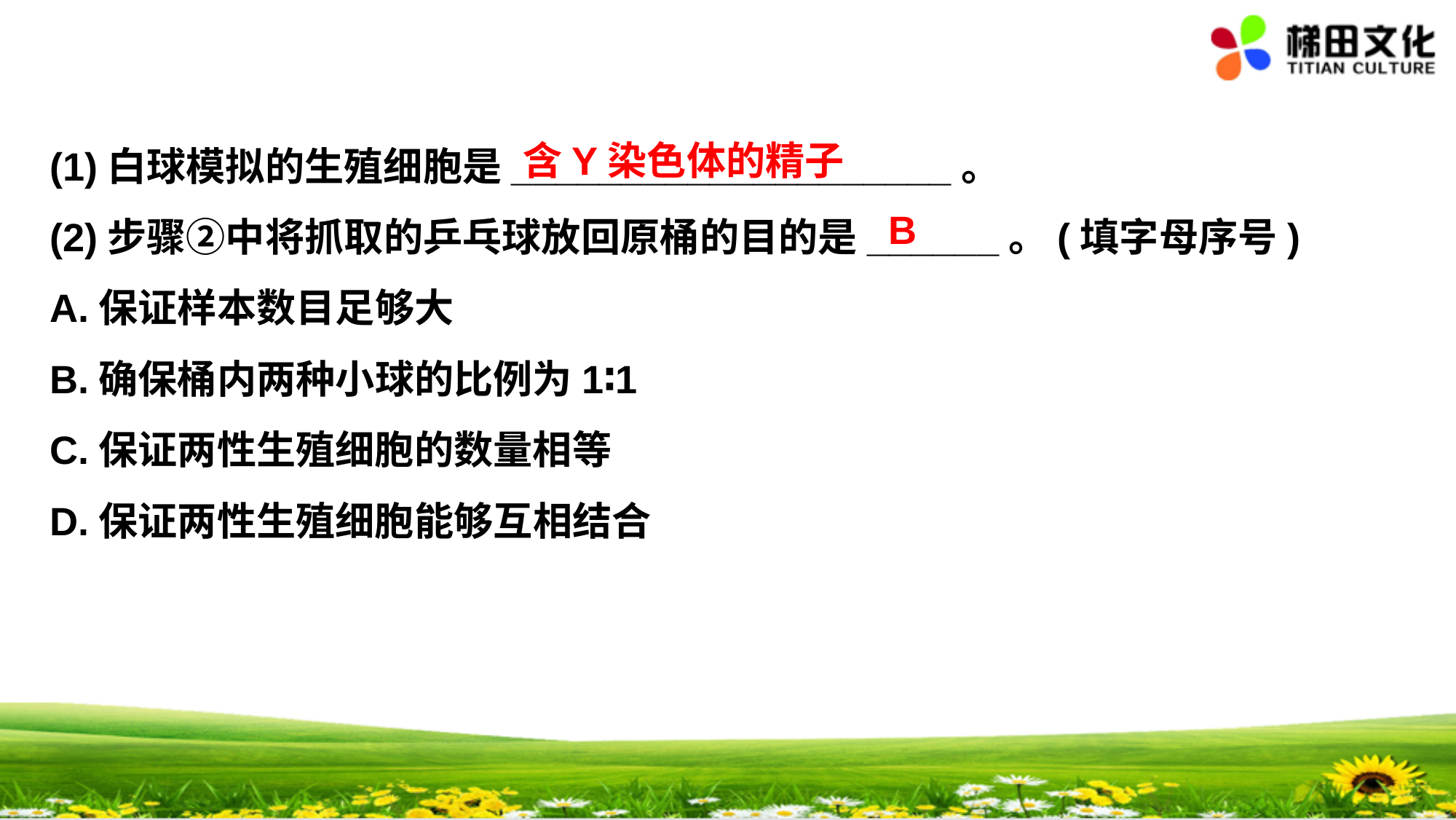

含Y染色体的精子
(1)白球模拟的生殖细胞是____________________。
(2)步骤②中将抓取的乒乓球放回原桶的目的是______。(填字母序号)
A.保证样本数目足够大
B.确保桶内两种小球的比例为1∶1
C.保证两性生殖细胞的数量相等
D.保证两性生殖细胞能够互相结合
　B